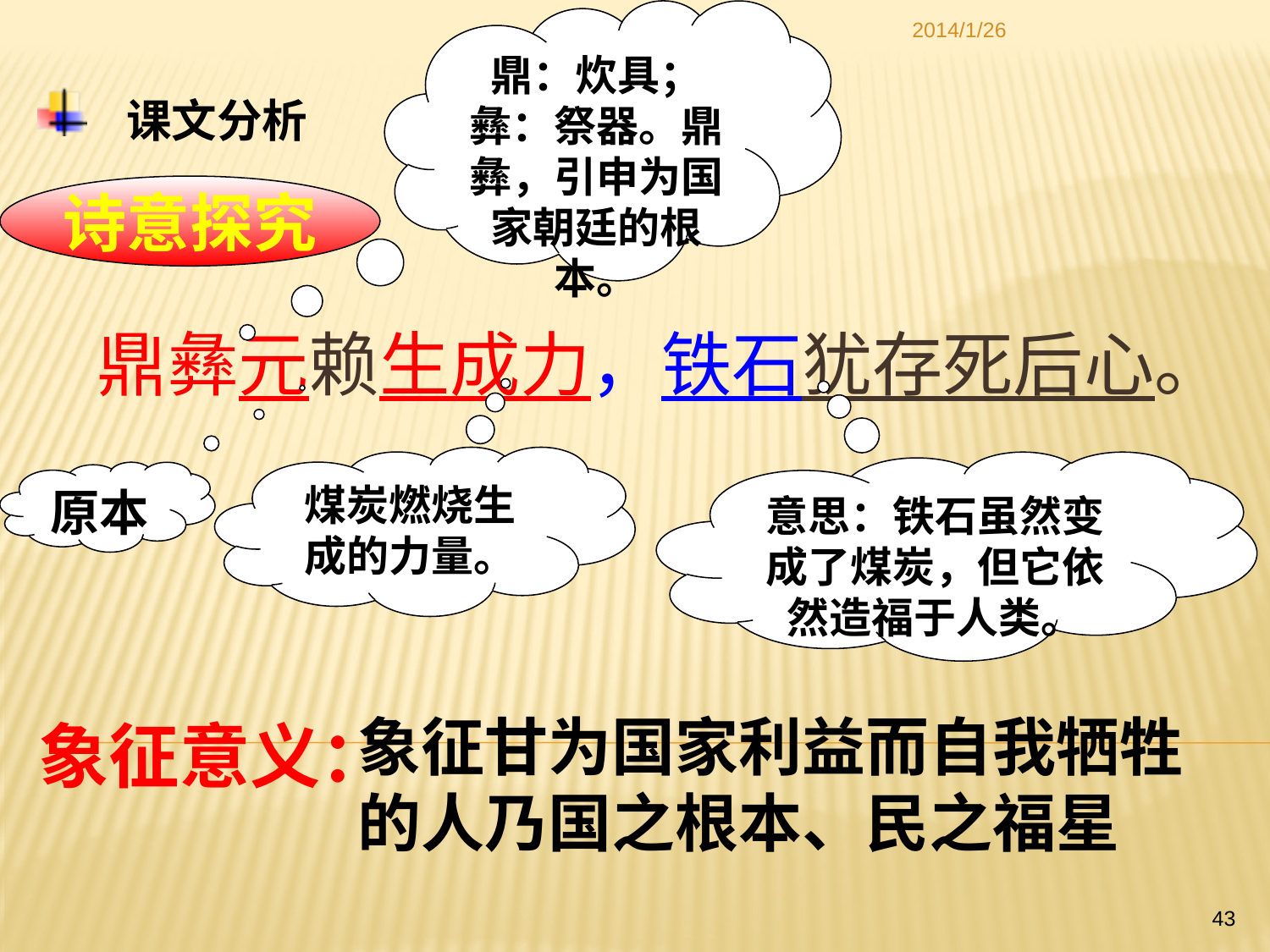

鼎：炊具；彝：祭器。鼎彝，引申为国家朝廷的根本。
2014/1/26
# 课文分析
诗意探究
鼎彝元赖生成力，铁石犹存死后心。
煤炭燃烧生成的力量。
意思：铁石虽然变成了煤炭，但它依然造福于人类。
原本
象征甘为国家利益而自我牺牲的人乃国之根本、民之福星
象征意义：
43